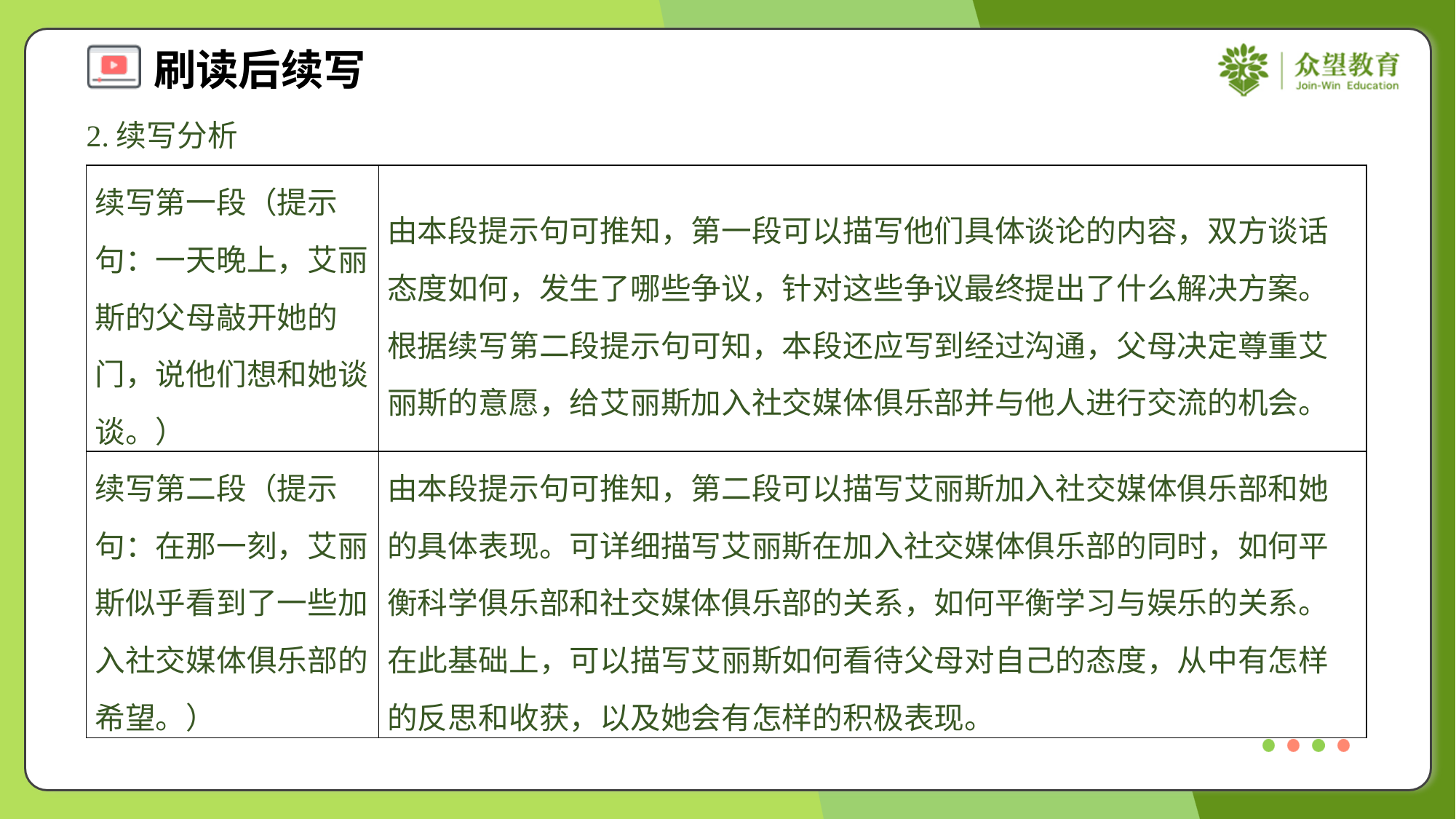

2.续写分析
| 续写第一段（提示句：一天晚上，艾丽斯的父母敲开她的门，说他们想和她谈谈。） | 由本段提示句可推知，第一段可以描写他们具体谈论的内容，双方谈话态度如何，发生了哪些争议，针对这些争议最终提出了什么解决方案。根据续写第二段提示句可知，本段还应写到经过沟通，父母决定尊重艾丽斯的意愿，给艾丽斯加入社交媒体俱乐部并与他人进行交流的机会。 |
| --- | --- |
| 续写第二段（提示句：在那一刻，艾丽斯似乎看到了一些加入社交媒体俱乐部的希望。） | 由本段提示句可推知，第二段可以描写艾丽斯加入社交媒体俱乐部和她的具体表现。可详细描写艾丽斯在加入社交媒体俱乐部的同时，如何平衡科学俱乐部和社交媒体俱乐部的关系，如何平衡学习与娱乐的关系。在此基础上，可以描写艾丽斯如何看待父母对自己的态度，从中有怎样的反思和收获，以及她会有怎样的积极表现。 |